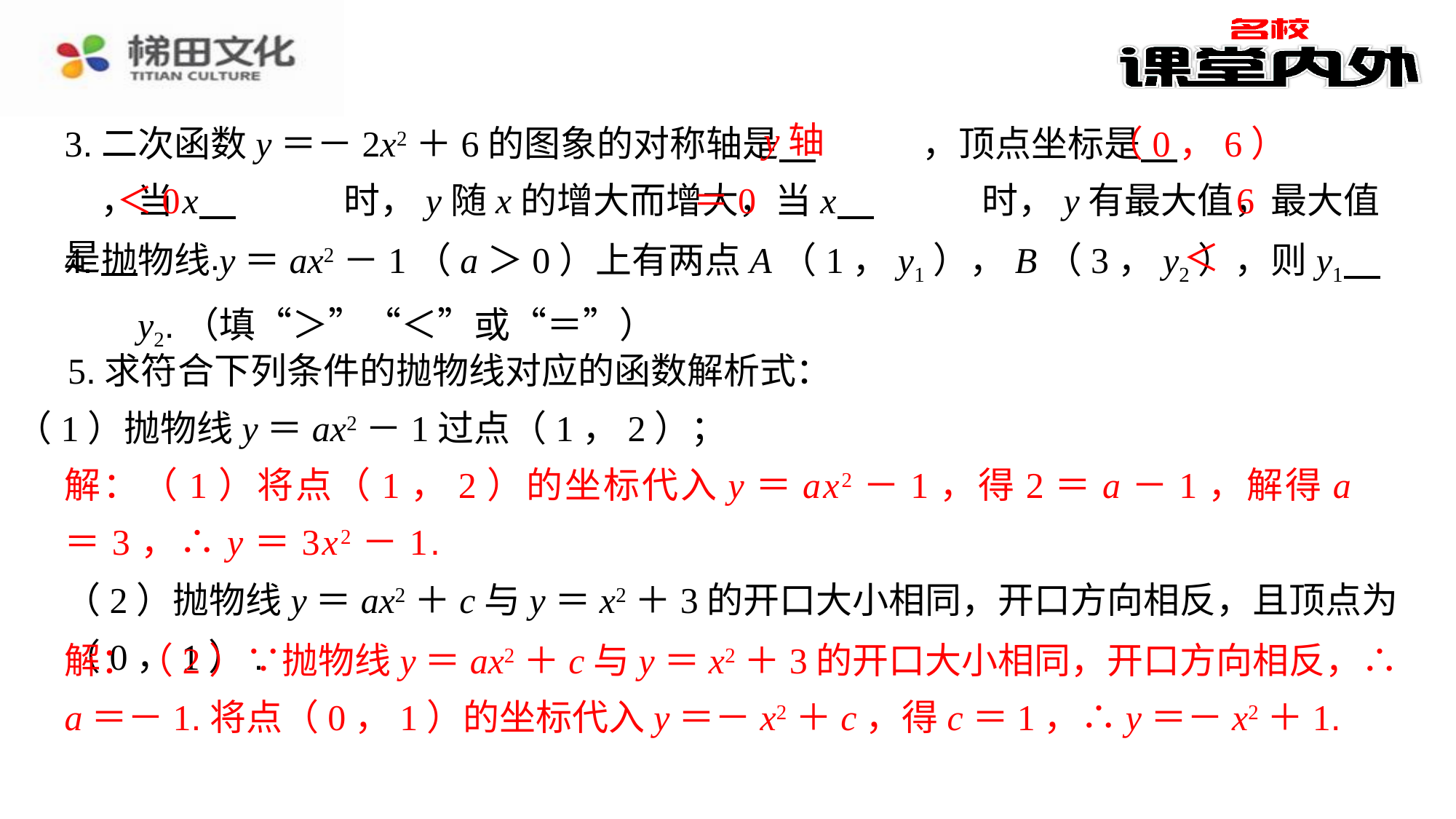

y轴
（0，6）
3.二次函数y＝－2x2＋6的图象的对称轴是 　y轴　⁠，顶点坐标是 　（0，6）　⁠，当x 　＜0　⁠时，y随x的增大而增大，当x 　＝0　⁠时，y有最大值，最大值是 　6　⁠.
＜0
＝0
6
＜
4.抛物线y＝ax2－1（a＞0）上有两点A（1，y1），B（3，y2），则y1 　＜　⁠y2.（填“＞”“＜”或“＝”）
5.求符合下列条件的抛物线对应的函数解析式：
（1）抛物线y＝ax2－1过点（1，2）；
解：（1）将点（1，2）的坐标代入y＝ax2－1，得2＝a－1，解得a＝3，∴y＝3x2－1.
（2）抛物线y＝ax2＋c与y＝x2＋3的开口大小相同，开口方向相反，且顶点为（0，1）.
解：（2）∵抛物线y＝ax2＋c与y＝x2＋3的开口大小相同，开口方向相反，∴a＝－1.将点（0，1）的坐标代入y＝－x2＋c，得c＝1，∴y＝－x2＋1.